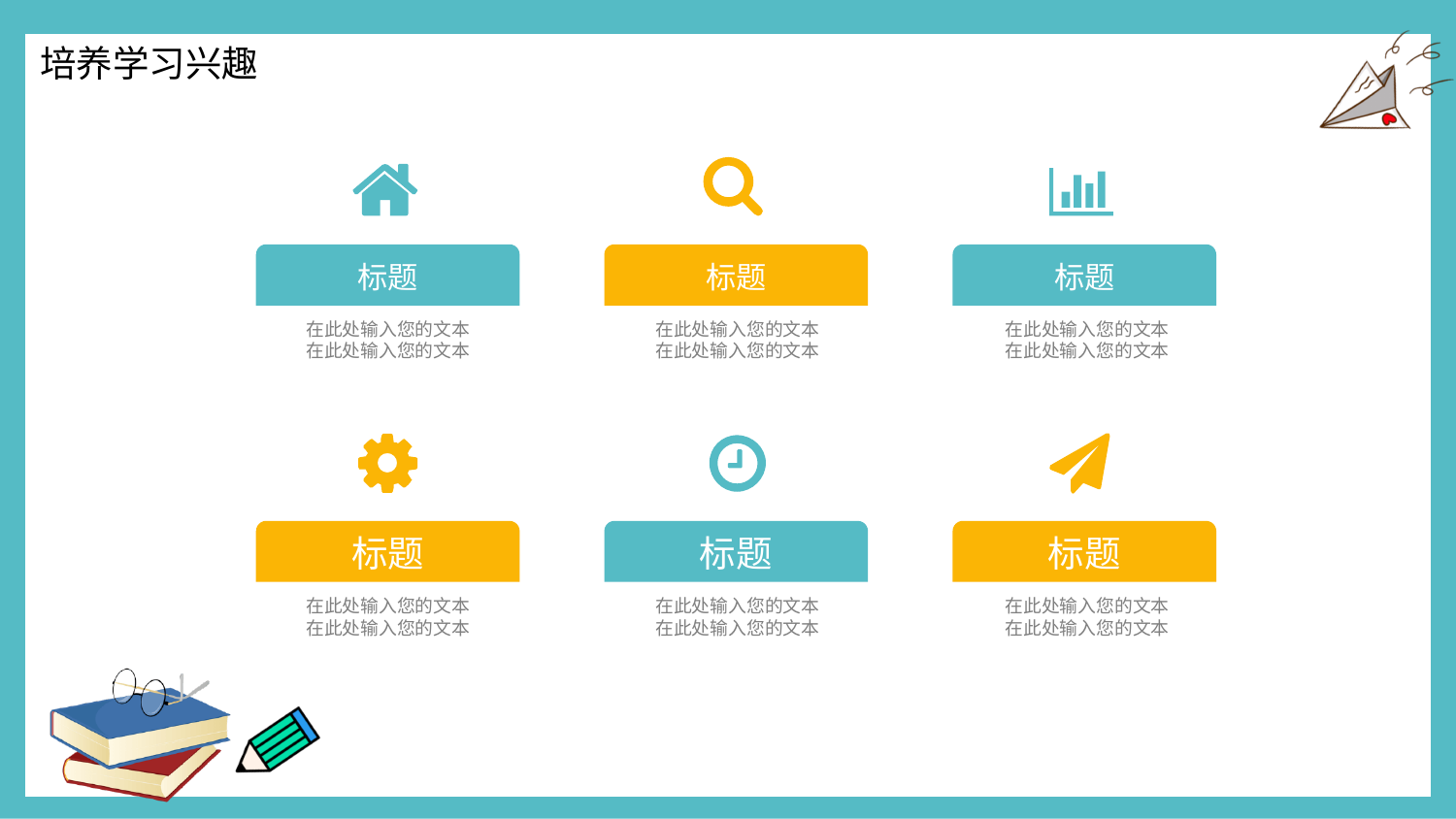

标题
在此处输入您的文本
在此处输入您的文本

标题
在此处输入您的文本
在此处输入您的文本

标题
在此处输入您的文本
在此处输入您的文本

标题
在此处输入您的文本
在此处输入您的文本

标题
在此处输入您的文本
在此处输入您的文本

标题
在此处输入您的文本
在此处输入您的文本